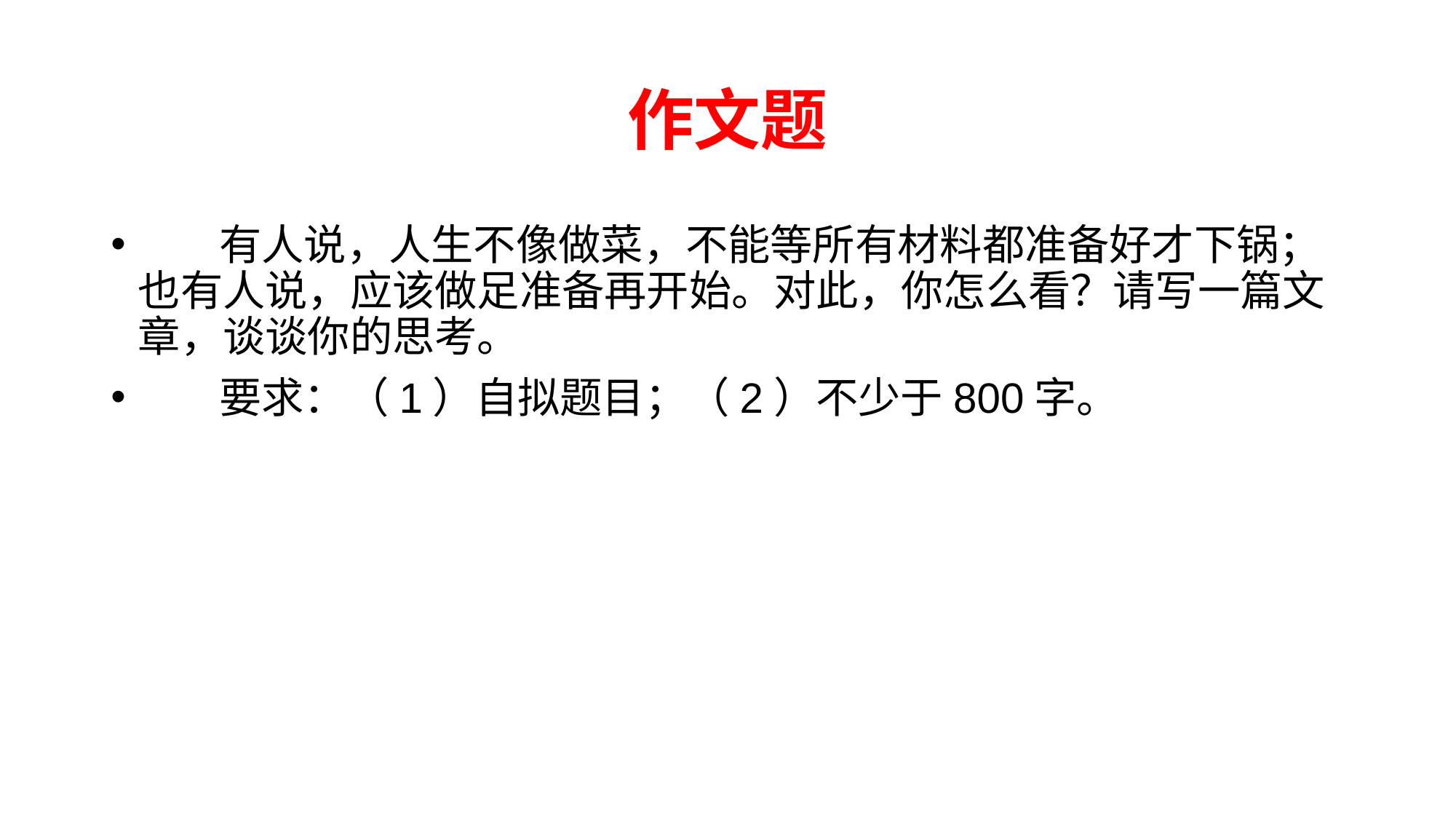

# 作文题
      有人说，人生不像做菜，不能等所有材料都准备好才下锅；也有人说，应该做足准备再开始。对此，你怎么看？请写一篇文章，谈谈你的思考。
      要求：（1）自拟题目；（2）不少于800字。